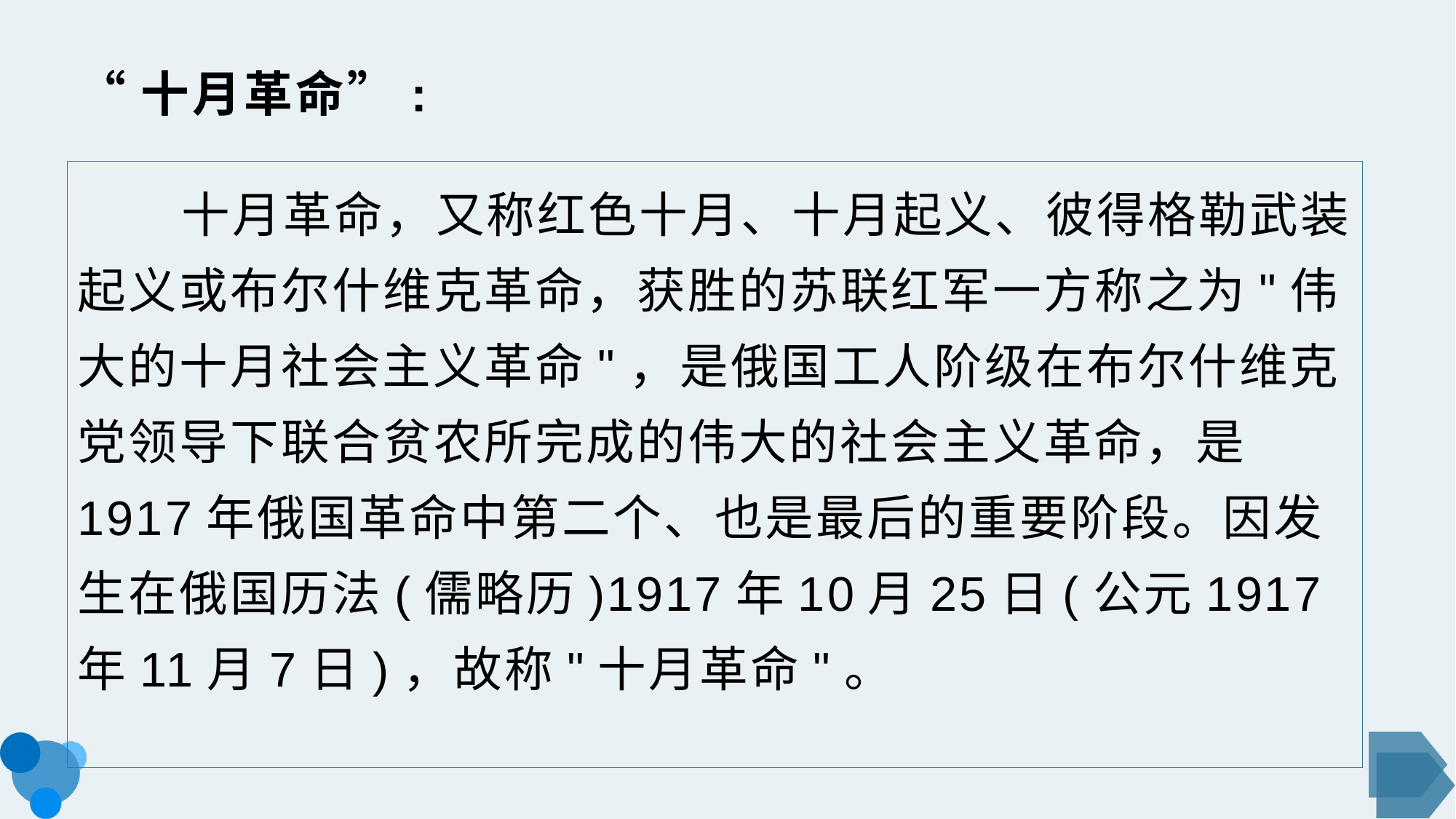

# “十月革命”:
       十月革命，又称红色十月、十月起义、彼得格勒武装起义或布尔什维克革命，获胜的苏联红军一方称之为"伟大的十月社会主义革命"，是俄国工人阶级在布尔什维克党领导下联合贫农所完成的伟大的社会主义革命，是1917年俄国革命中第二个、也是最后的重要阶段。因发生在俄国历法(儒略历)1917年10月25日(公元1917年11月7日)，故称"十月革命"。